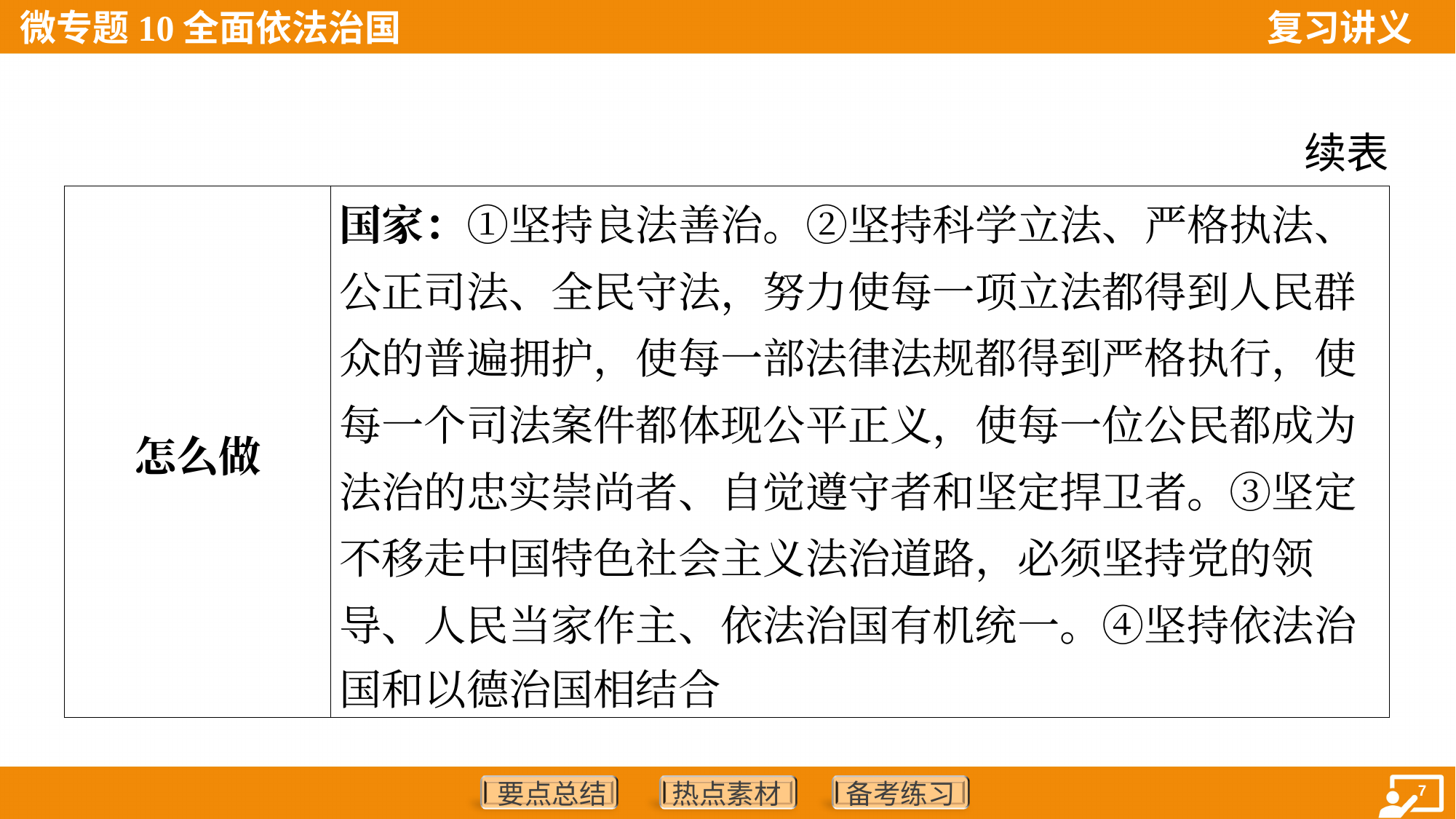

续表
| 怎么做 | 国家：①坚持良法善治。②坚持科学立法、严格执法、 公正司法、全民守法，努力使每一项立法都得到人民群 众的普遍拥护，使每一部法律法规都得到严格执行，使 每一个司法案件都体现公平正义，使每一位公民都成为 法治的忠实崇尚者、自觉遵守者和坚定捍卫者。③坚定 不移走中国特色社会主义法治道路，必须坚持党的领 导、人民当家作主、依法治国有机统一。④坚持依法治 国和以德治国相结合 |
| --- | --- |